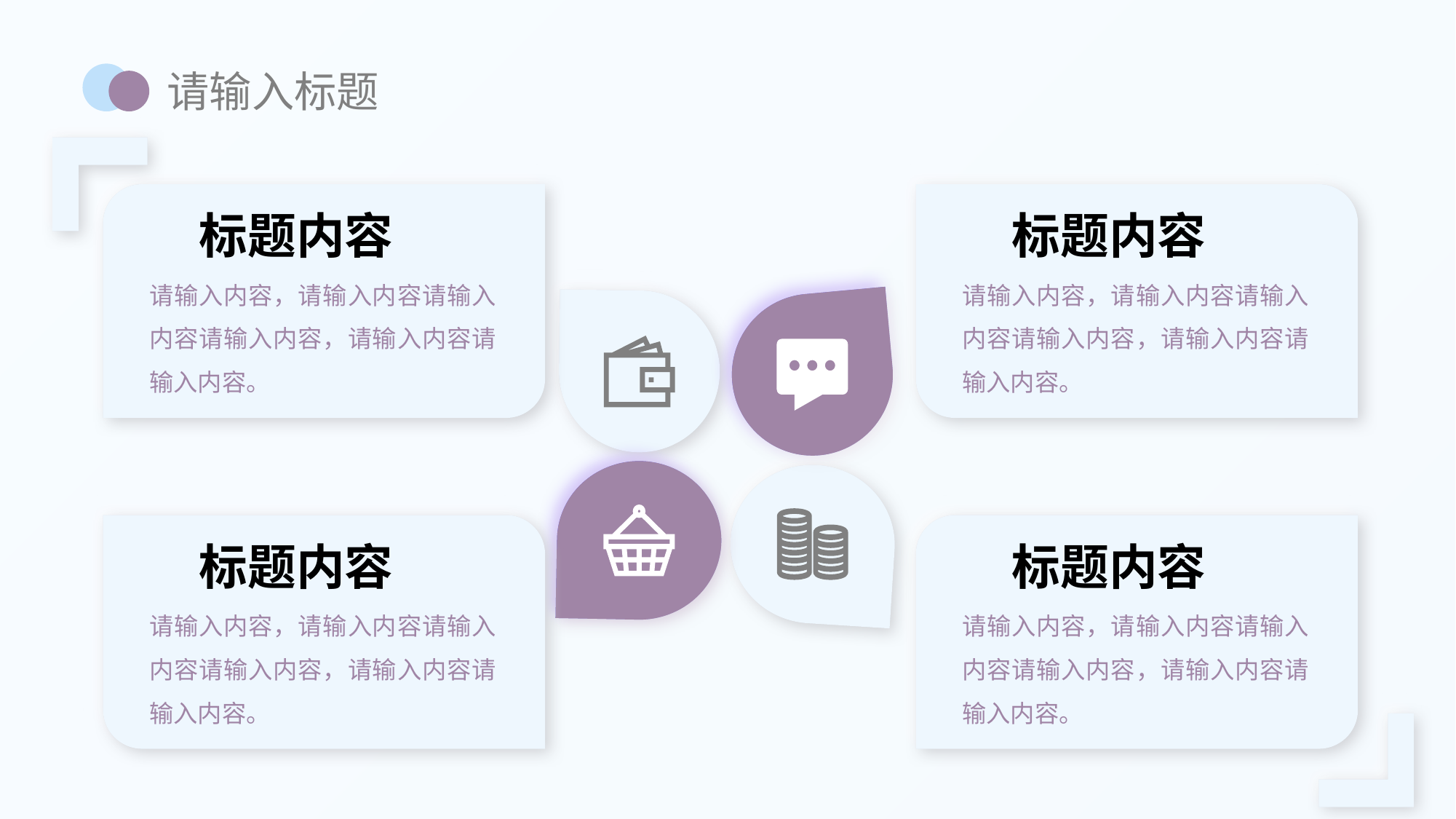

请输入标题

标题内容
请输入内容，请输入内容请输入内容请输入内容，请输入内容请输入内容。
标题内容
请输入内容，请输入内容请输入内容请输入内容，请输入内容请输入内容。

标题内容
请输入内容，请输入内容请输入内容请输入内容，请输入内容请输入内容。
标题内容
请输入内容，请输入内容请输入内容请输入内容，请输入内容请输入内容。